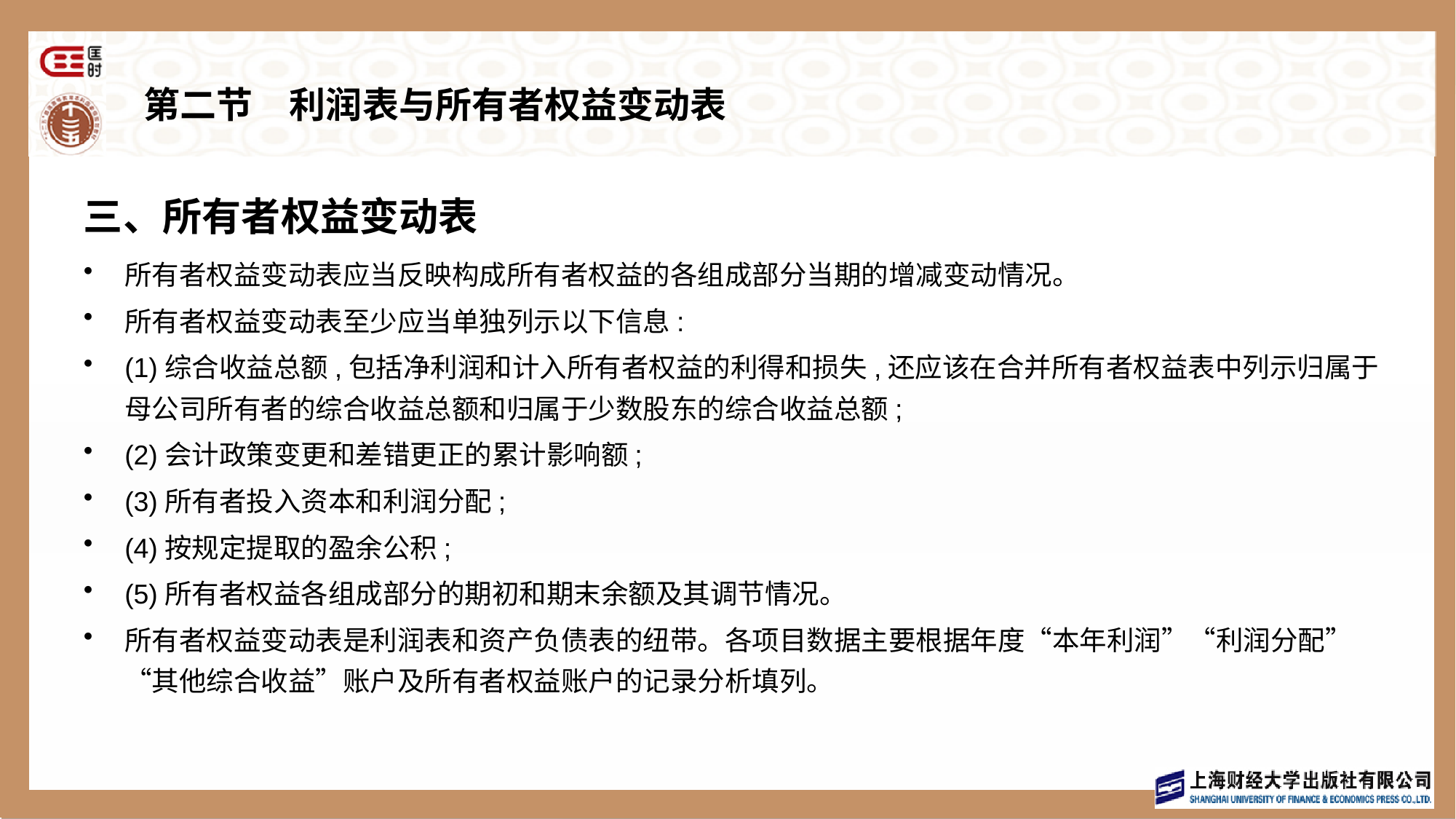

# 第二节　利润表与所有者权益变动表
三、所有者权益变动表
所有者权益变动表应当反映构成所有者权益的各组成部分当期的增减变动情况。
所有者权益变动表至少应当单独列示以下信息:
(1)综合收益总额,包括净利润和计入所有者权益的利得和损失,还应该在合并所有者权益表中列示归属于母公司所有者的综合收益总额和归属于少数股东的综合收益总额;
(2)会计政策变更和差错更正的累计影响额;
(3)所有者投入资本和利润分配;
(4)按规定提取的盈余公积;
(5)所有者权益各组成部分的期初和期末余额及其调节情况。
所有者权益变动表是利润表和资产负债表的纽带。各项目数据主要根据年度“本年利润”“利润分配” “其他综合收益”账户及所有者权益账户的记录分析填列。